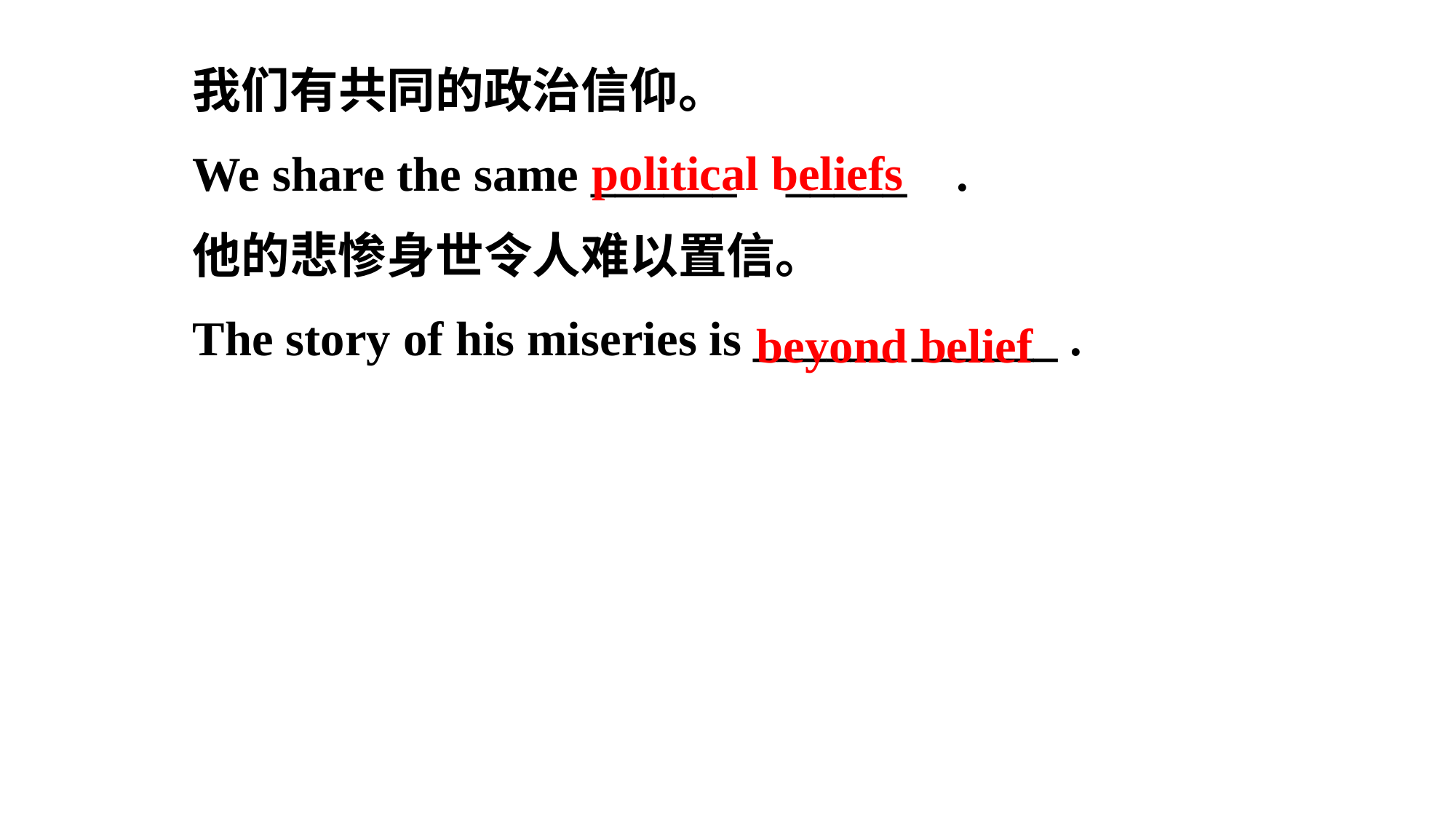

我们有共同的政治信仰。
We share the same ______    _____    .
他的悲惨身世令人难以置信。
The story of his miseries is ______ ______ .

political beliefs

beyond belief